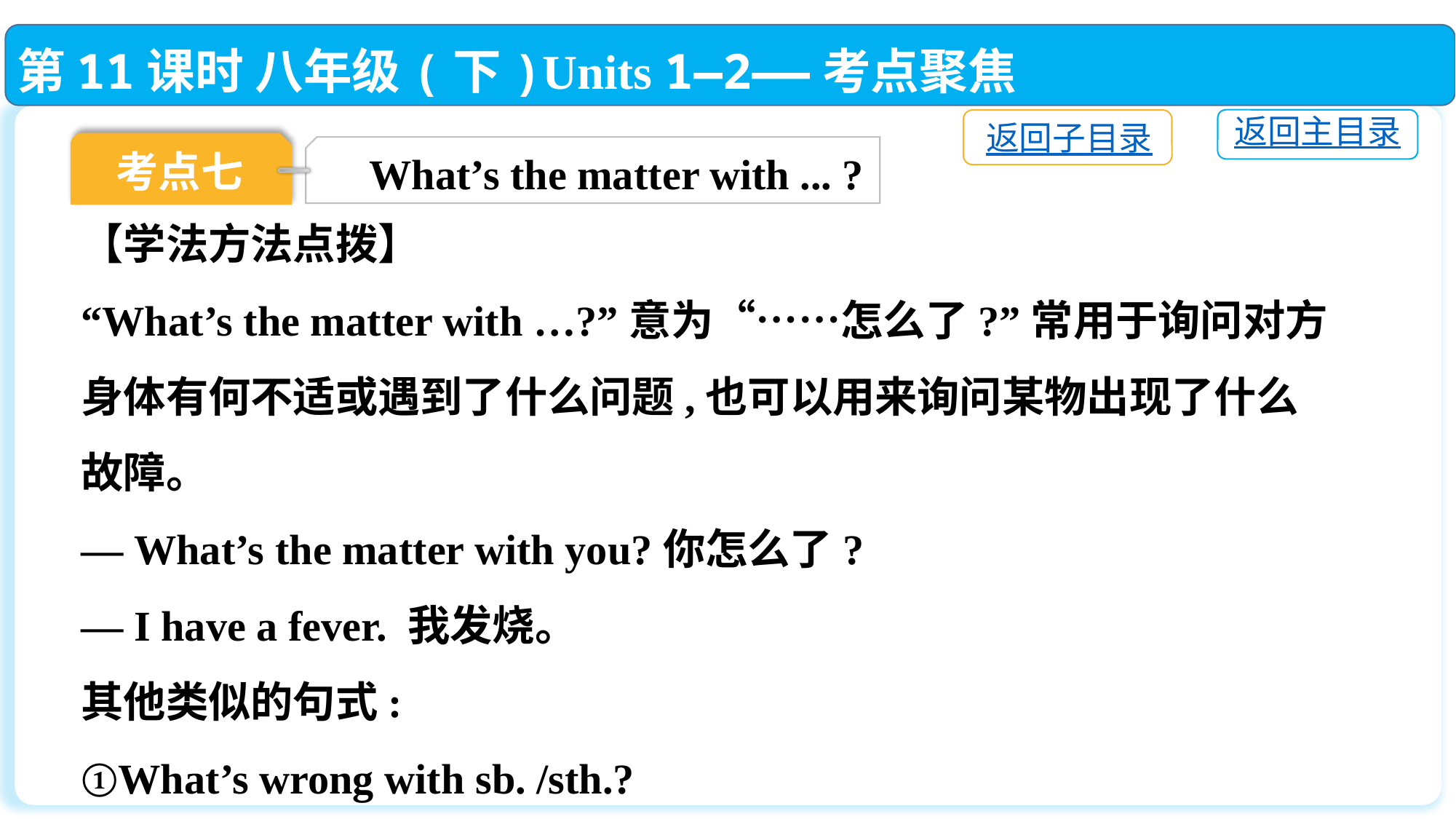

第11课时 八年级(下)Units 1—2——考点聚焦

返回主目录

返回子目录
考点七
What’s the matter with ... ?

【学法方法点拨】
“What’s the matter with …?”意为“……怎么了?”常用于询问对方身体有何不适或遇到了什么问题,也可以用来询问某物出现了什么故障。
— What’s the matter with you?你怎么了?
— I have a fever. 我发烧。
其他类似的句式:
①What’s wrong with sb. /sth.?
What’s wrong with your eyes?你的眼睛怎么了?